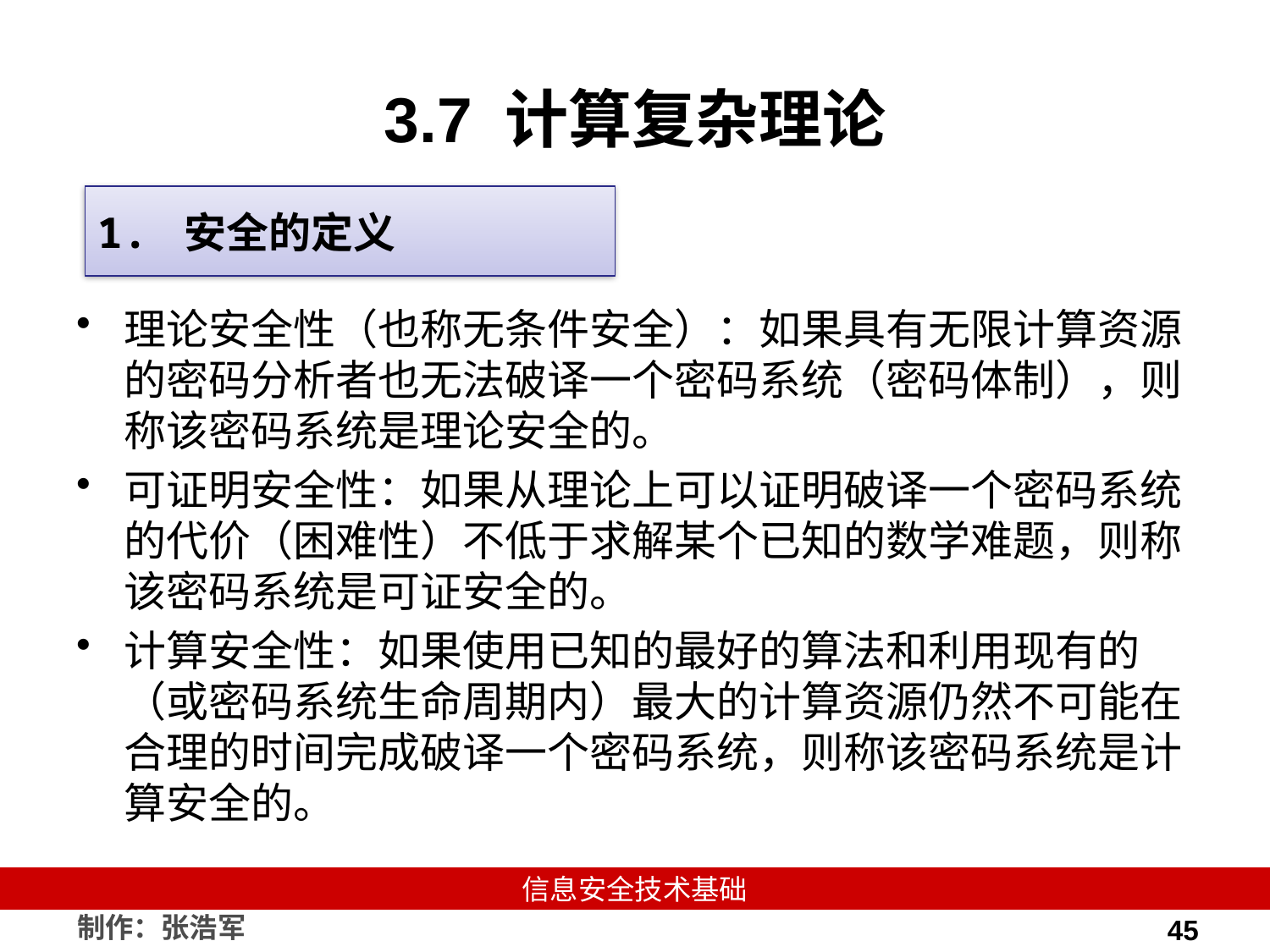

# 3.7 计算复杂理论
1. 安全的定义
理论安全性（也称无条件安全）：如果具有无限计算资源的密码分析者也无法破译一个密码系统（密码体制），则称该密码系统是理论安全的。
可证明安全性：如果从理论上可以证明破译一个密码系统的代价（困难性）不低于求解某个已知的数学难题，则称该密码系统是可证安全的。
计算安全性：如果使用已知的最好的算法和利用现有的（或密码系统生命周期内）最大的计算资源仍然不可能在合理的时间完成破译一个密码系统，则称该密码系统是计算安全的。
45